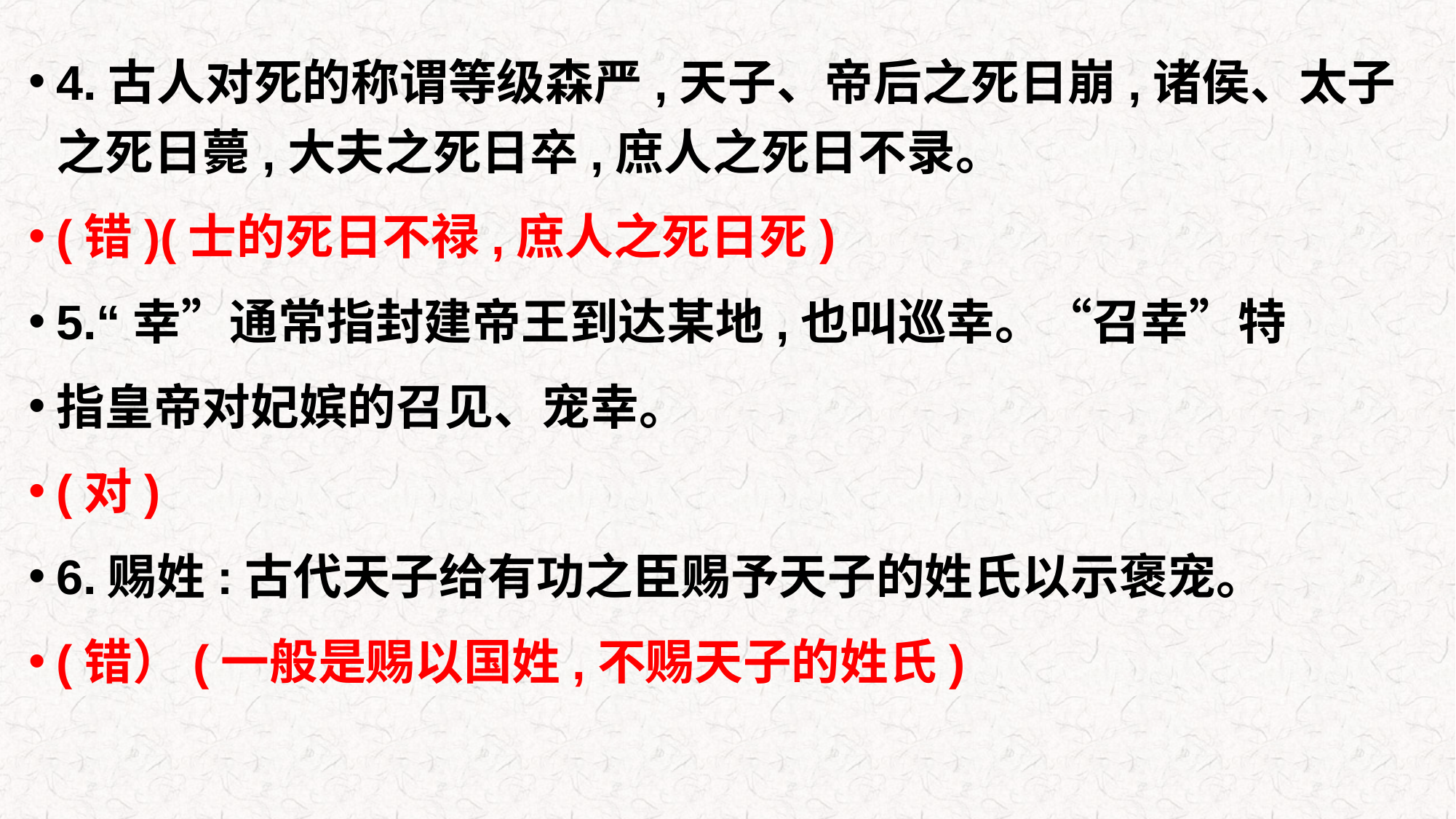

4.古人对死的称谓等级森严,天子、帝后之死日崩,诸侯、太子之死日薨,大夫之死日卒,庶人之死日不录。
(错)(士的死日不禄,庶人之死日死)
5.“幸”通常指封建帝王到达某地,也叫巡幸。“召幸”特
指皇帝对妃嫔的召见、宠幸。
(对)
6.赐姓:古代天子给有功之臣赐予天子的姓氏以示褒宠。
(错）(一般是赐以国姓,不赐天子的姓氏)